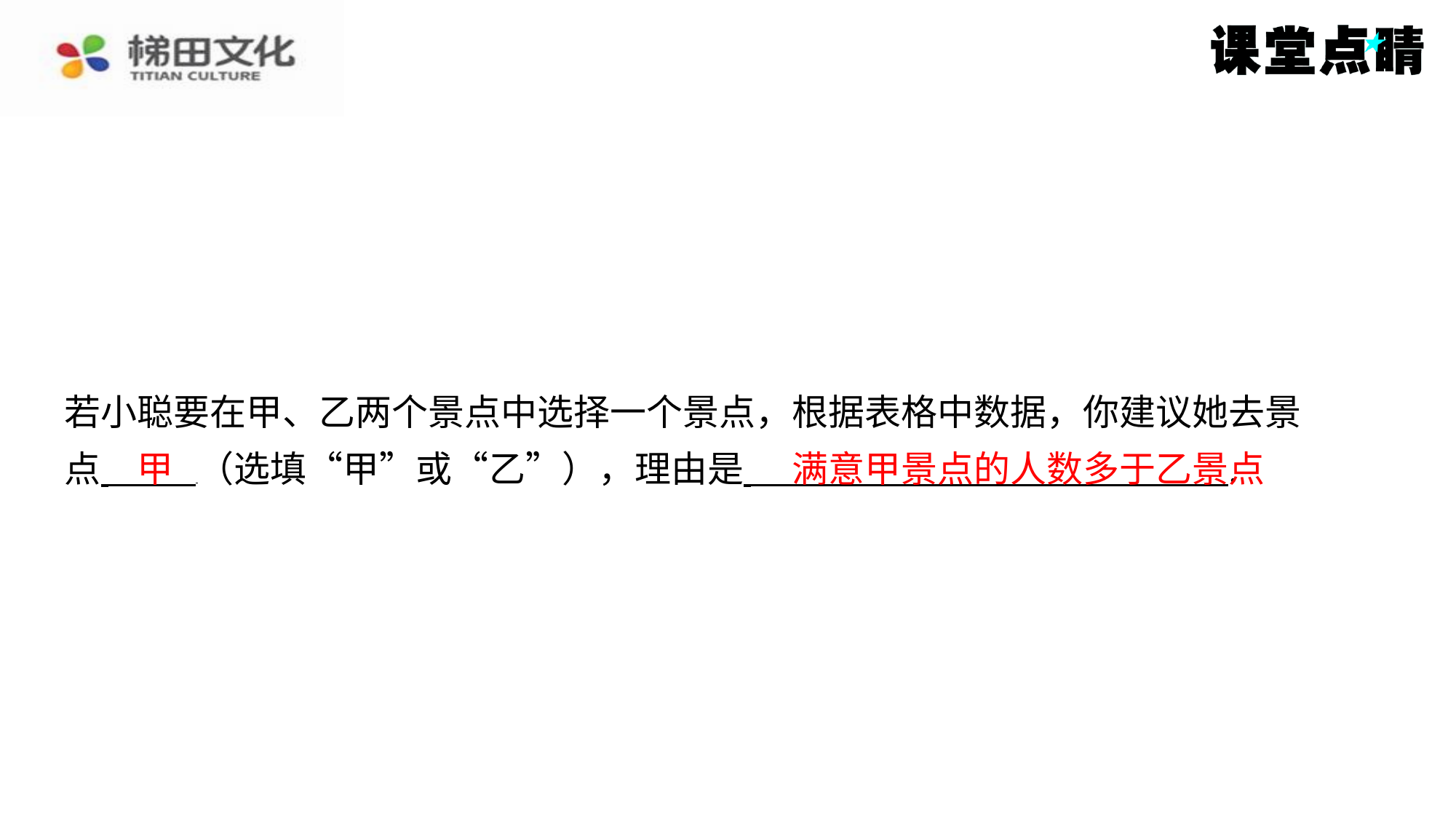

若小聪要在甲、乙两个景点中选择一个景点，根据表格中数据，你建议她去景
点               （选填“甲”或“乙”），理由是                                                                        ⁠.
甲
满意甲景点的人数多于乙景点